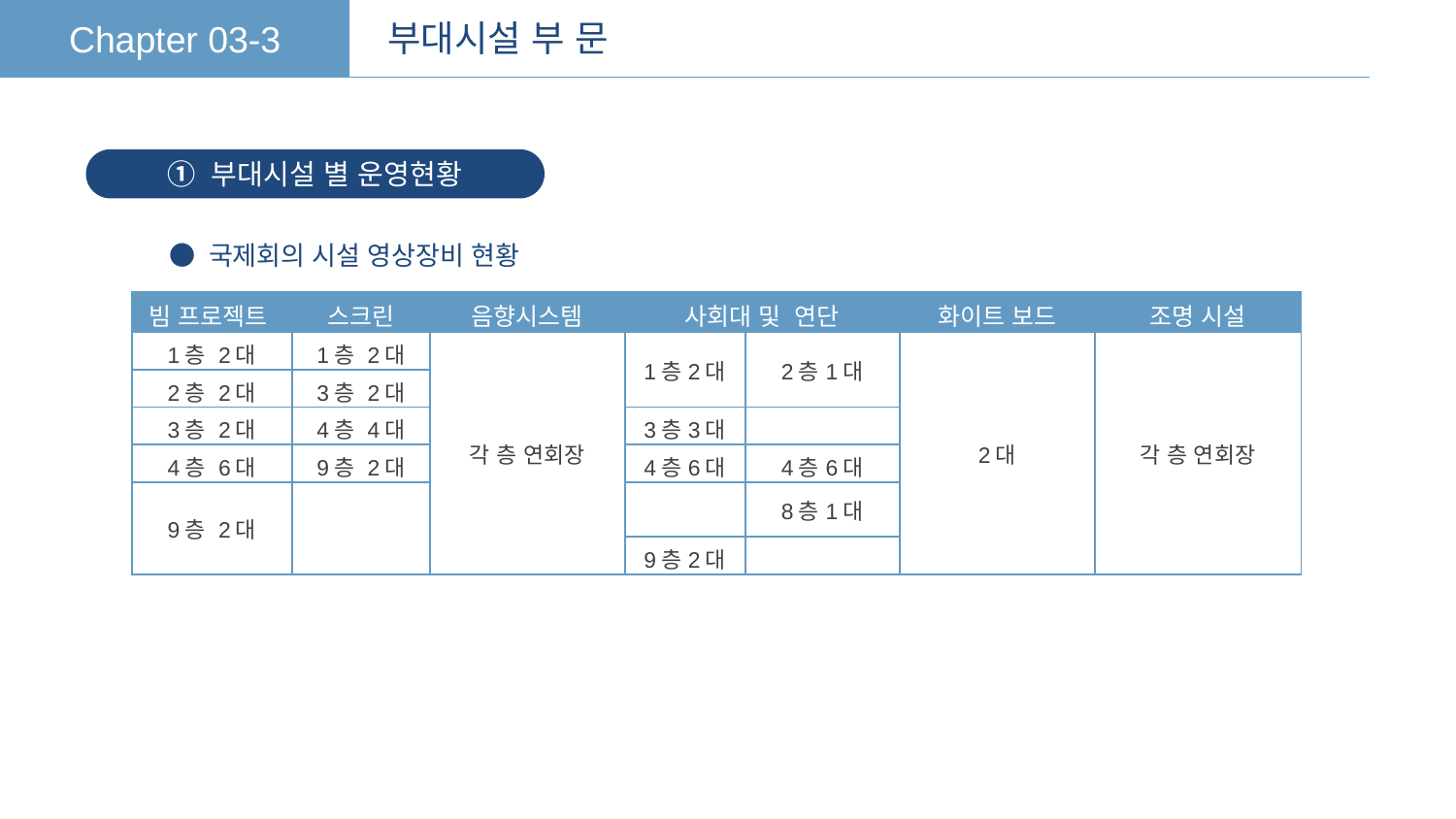

Chapter 03-3
부대시설 부 문
① 부대시설 별 운영현황
● 국제회의 시설 영상장비 현황
| 빔 프로젝트 | 스크린 | 음향시스템 | 사회대 및 연단 |  | 화이트 보드 | 조명 시설 |
| --- | --- | --- | --- | --- | --- | --- |
| 1층 2대 | 1층 2대 | 각 층 연회장 | 1층2대 | 2층1대 | 2대 | 각 층 연회장 |
| 2층 2대 | 3층 2대 |  |  |  |  |  |
| 3층 2대 | 4층 4대 |  | 3층3대 |  |  |  |
| 4층 6대 | 9층 2대 |  | 4층6대 | 4층6대 |  |  |
| 9층 2대 |  |  |  | 8층1대 |  |  |
|  |  |  | 9층2대 |  |  |  |